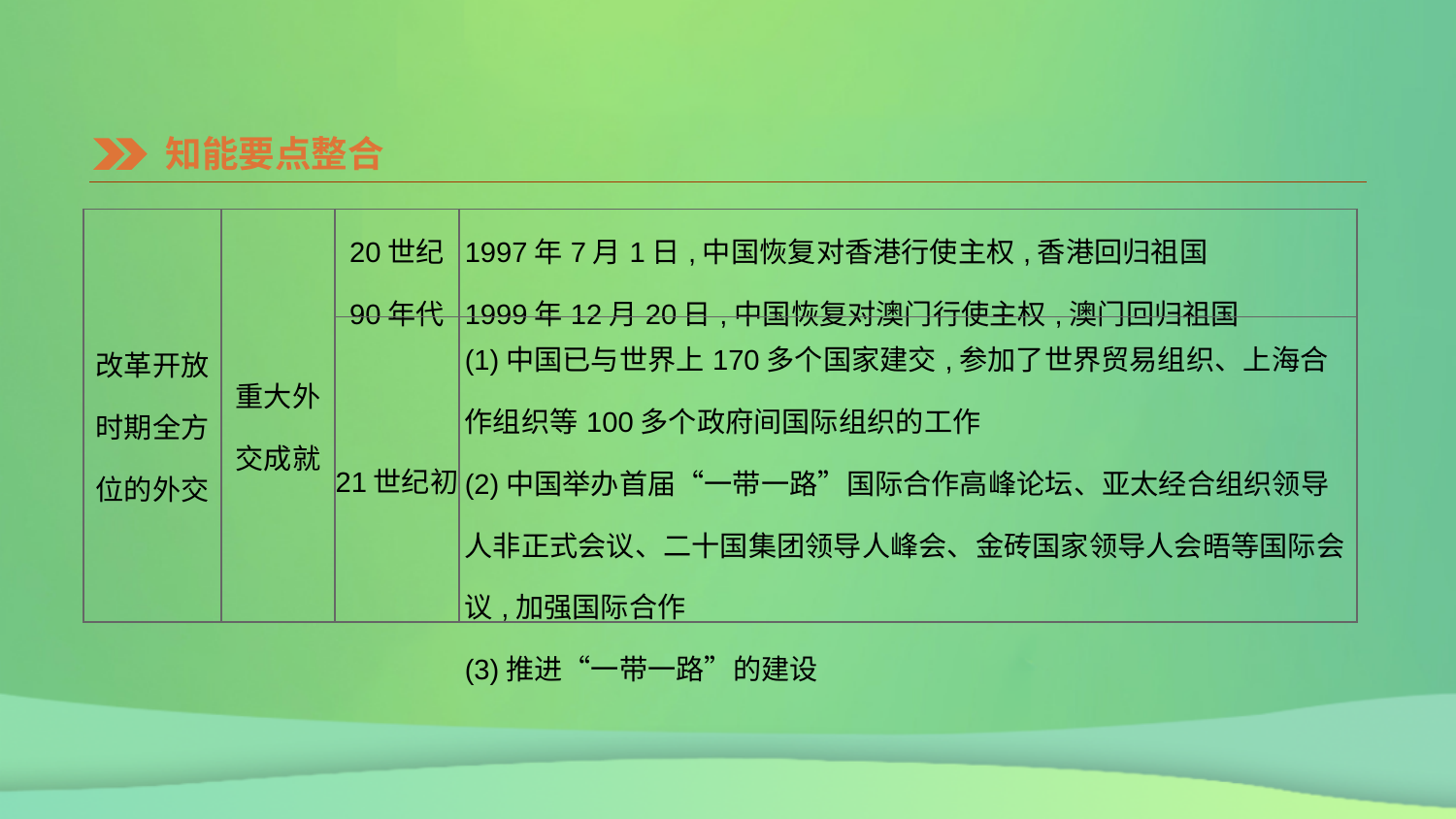

知能要点整合

| 改革开放 时期全方 位的外交 | 重大外 交成就 | 20世纪 90年代 | 1997年7月1日,中国恢复对香港行使主权,香港回归祖国 1999年12月20日,中国恢复对澳门行使主权,澳门回归祖国 |
| --- | --- | --- | --- |
|  |  | 21世纪初 | (1)中国已与世界上170多个国家建交,参加了世界贸易组织、上海合作组织等100多个政府间国际组织的工作 (2)中国举办首届“一带一路”国际合作高峰论坛、亚太经合组织领导人非正式会议、二十国集团领导人峰会、金砖国家领导人会晤等国际会议,加强国际合作 (3)推进“一带一路”的建设 |